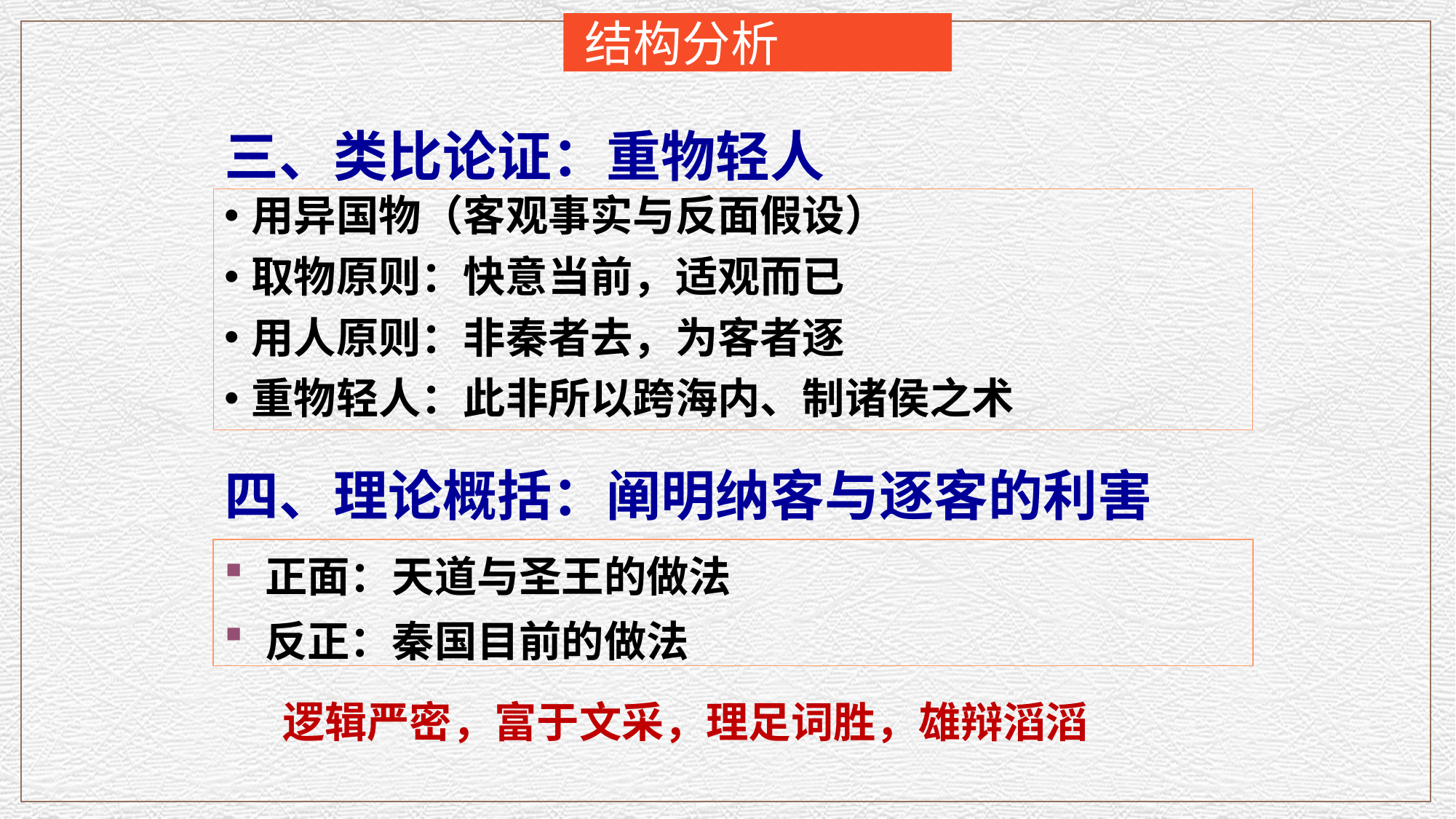

结构分析
三、类比论证：重物轻人
用异国物（客观事实与反面假设）
取物原则：快意当前，适观而已
用人原则：非秦者去，为客者逐
重物轻人：此非所以跨海内、制诸侯之术

四、理论概括：阐明纳客与逐客的利害
正面：天道与圣王的做法
反正：秦国目前的做法
逻辑严密，富于文采，理足词胜，雄辩滔滔